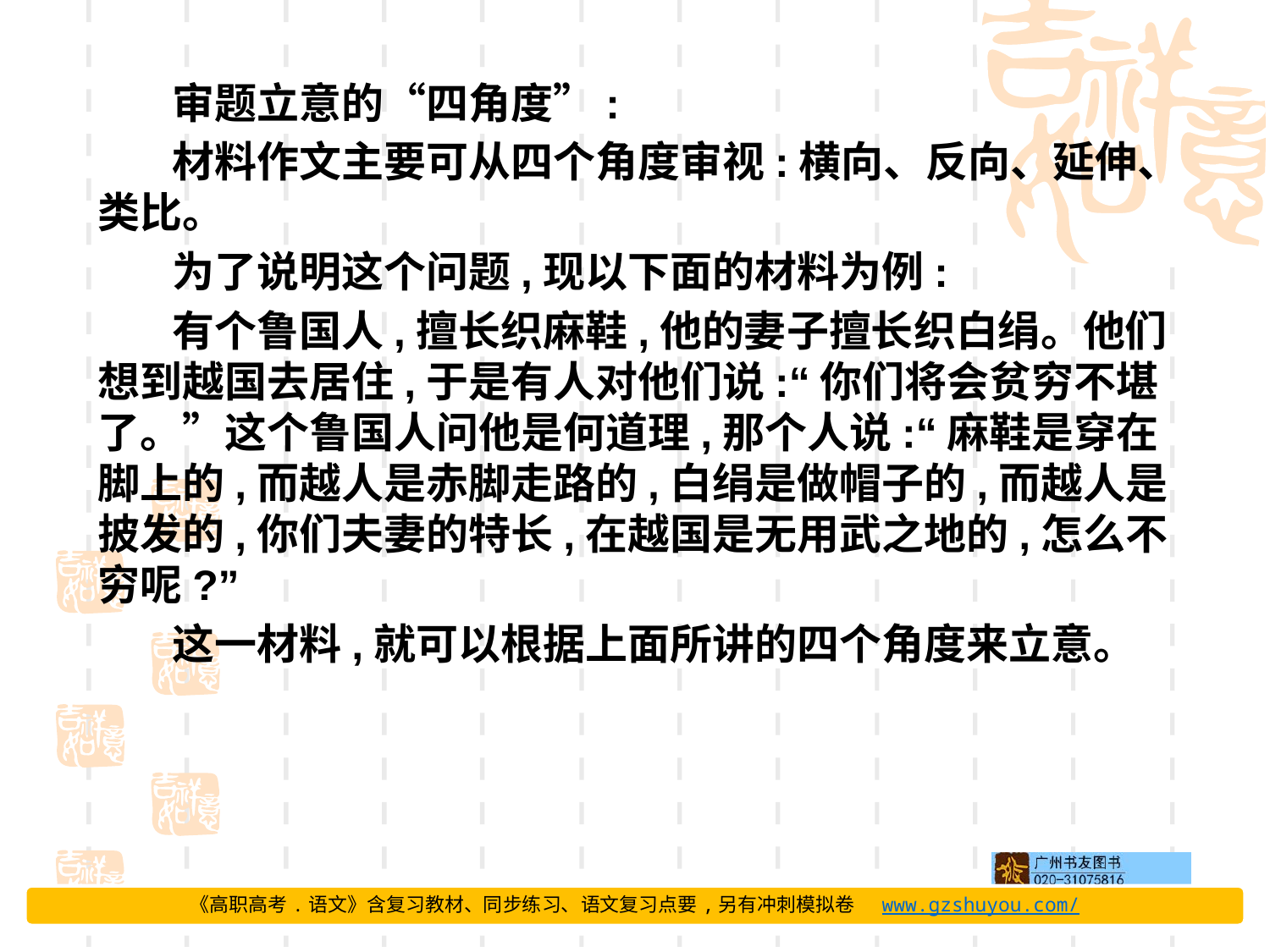

审题立意的“四角度”:
材料作文主要可从四个角度审视:横向、反向、延伸、类比。
为了说明这个问题,现以下面的材料为例:
有个鲁国人,擅长织麻鞋,他的妻子擅长织白绢。他们想到越国去居住,于是有人对他们说:“你们将会贫穷不堪了。”这个鲁国人问他是何道理,那个人说:“麻鞋是穿在脚上的,而越人是赤脚走路的,白绢是做帽子的,而越人是披发的,你们夫妻的特长,在越国是无用武之地的,怎么不穷呢?”
这一材料,就可以根据上面所讲的四个角度来立意。